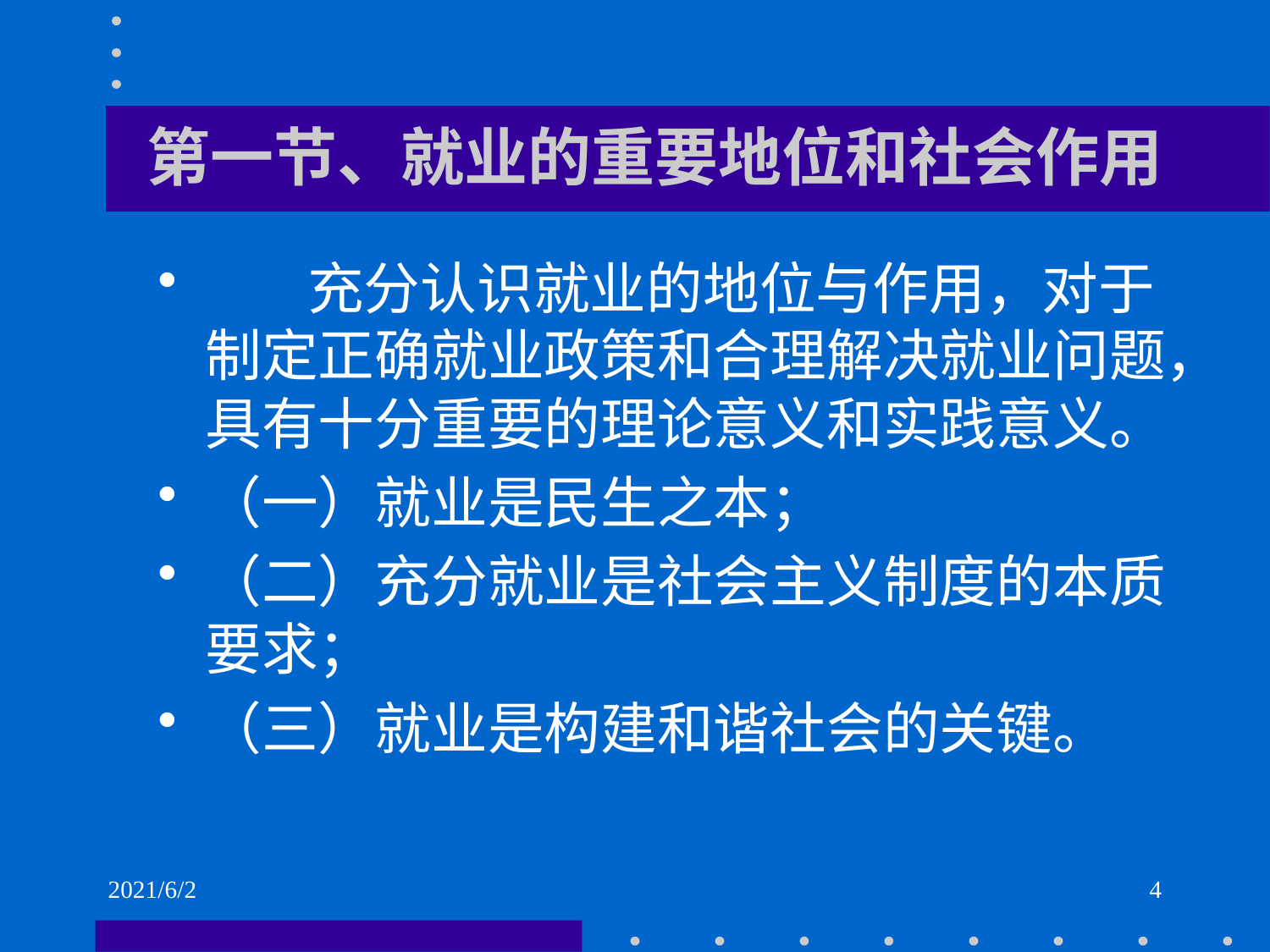

# 第一节、就业的重要地位和社会作用
       充分认识就业的地位与作用，对于制定正确就业政策和合理解决就业问题，具有十分重要的理论意义和实践意义。
（一）就业是民生之本；
（二）充分就业是社会主义制度的本质要求；
（三）就业是构建和谐社会的关键。
2021/6/2
4